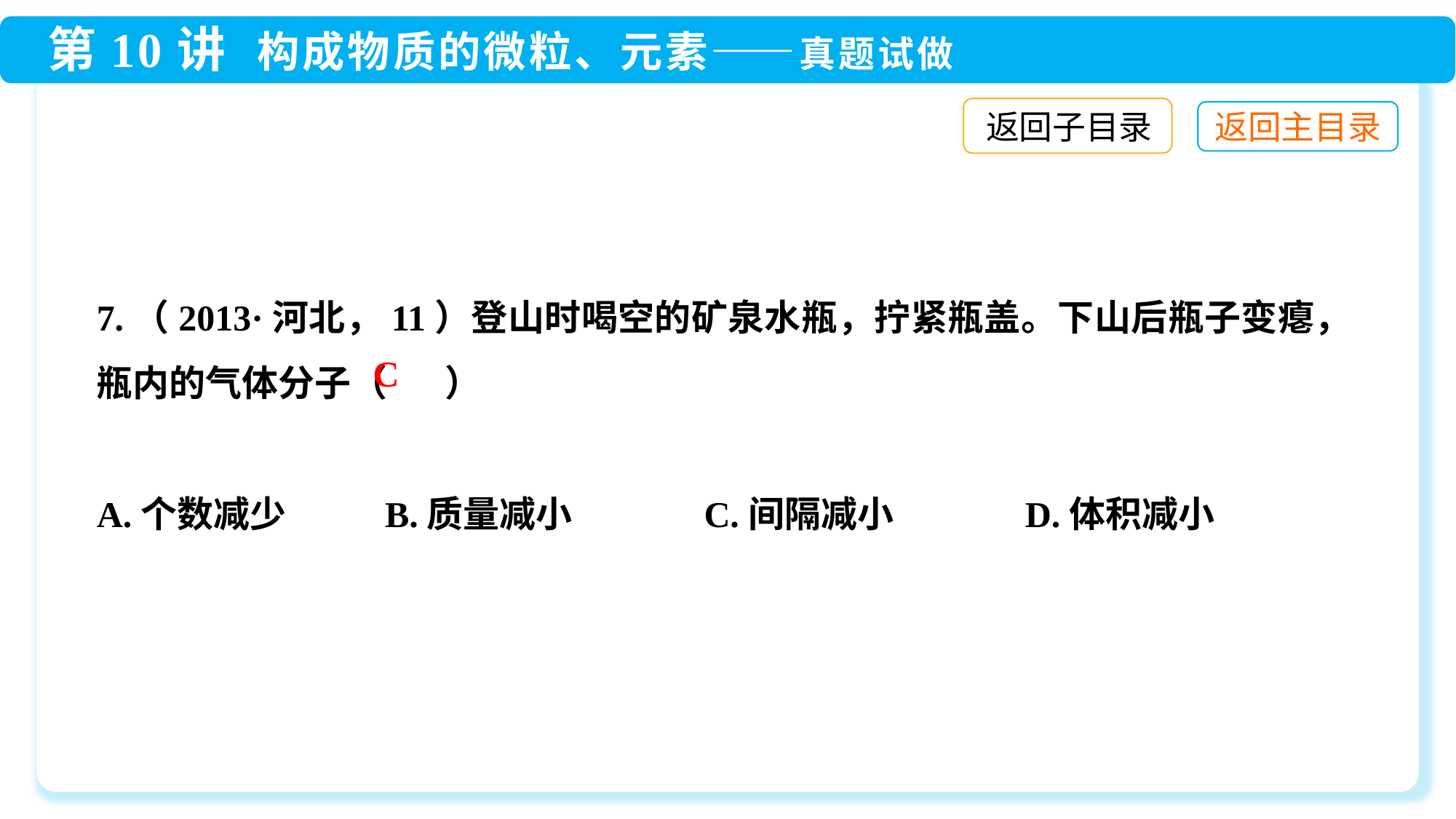

返回子目录

7.（2013·河北，11）登山时喝空的矿泉水瓶，拧紧瓶盖。下山后瓶子变瘪，瓶内的气体分子（       ）

A.个数减少           B.质量减小               C.间隔减小               D.体积减小
C